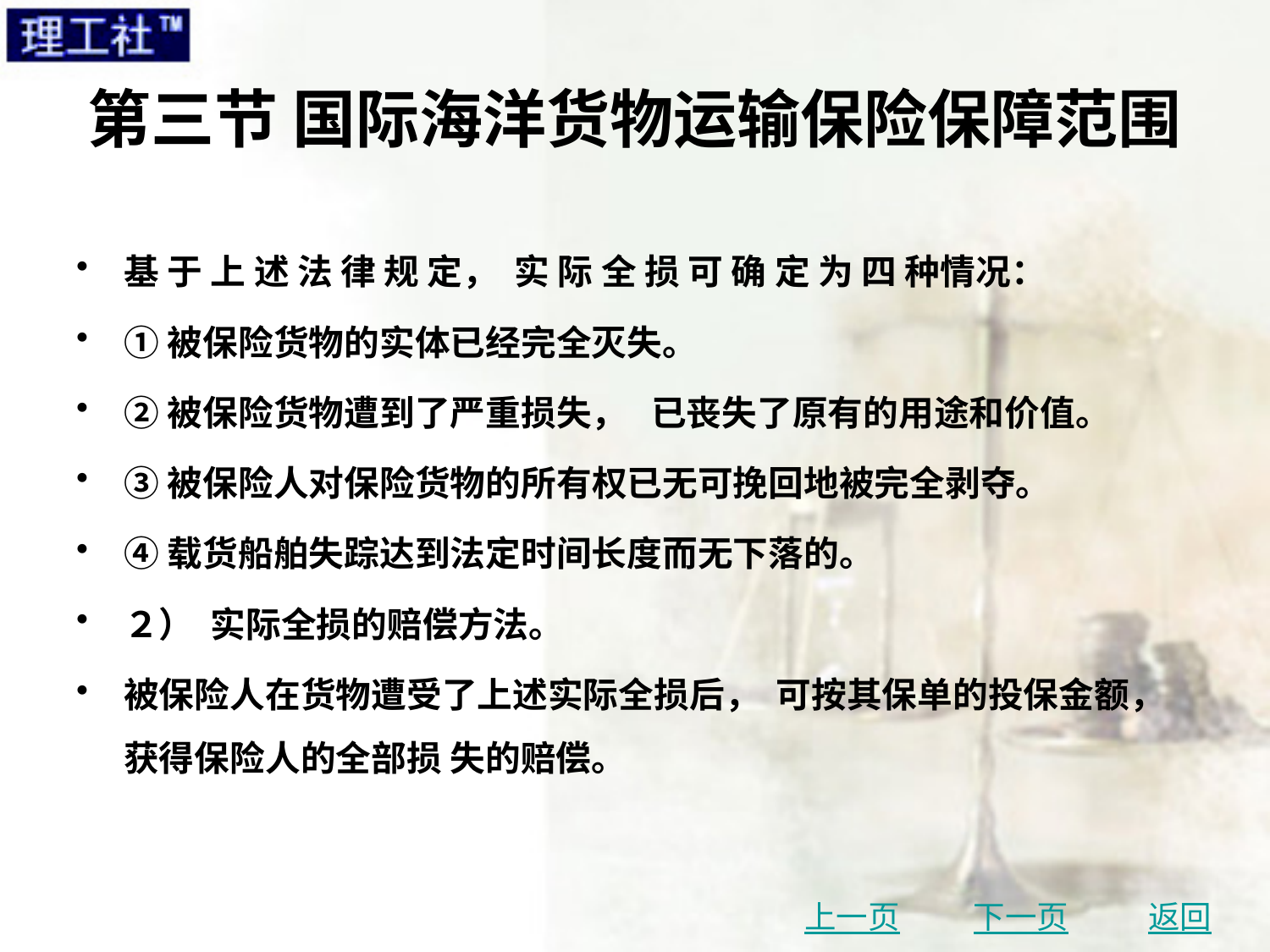

# 第三节 国际海洋货物运输保险保障范围
基 于 上 述 法 律 规 定，  实 际 全 损 可 确 定 为 四 种情况：
①被保险货物的实体已经完全灭失。
②被保险货物遭到了严重损失，   已丧失了原有的用途和价值。
③被保险人对保险货物的所有权已无可挽回地被完全剥夺。
④载货船舶失踪达到法定时间长度而无下落的。
２）  实际全损的赔偿方法。
被保险人在货物遭受了上述实际全损后，  可按其保单的投保金额，  获得保险人的全部损 失的赔偿。

上一页
下一页
返回